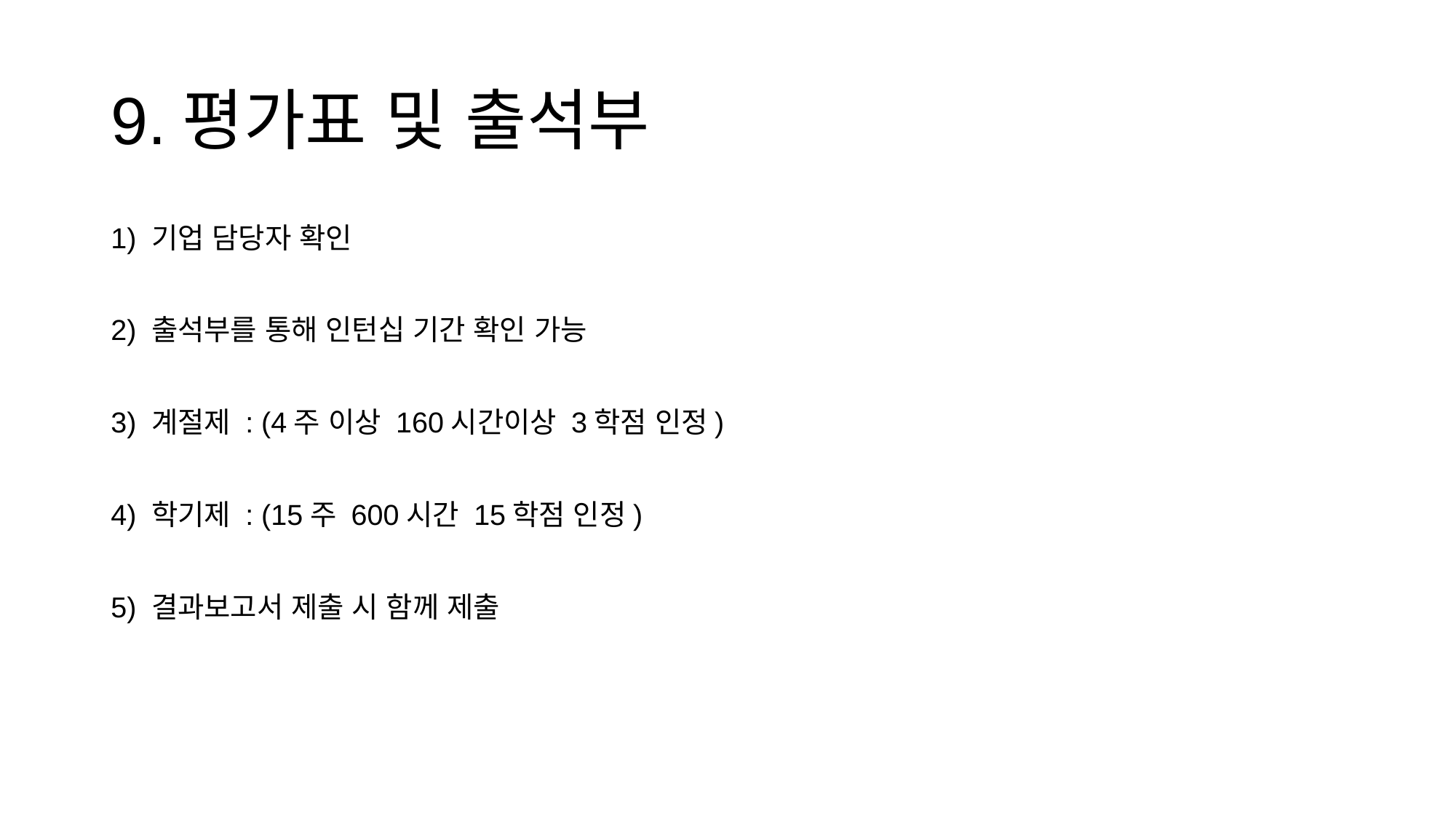

# 9.평가표 및 출석부
1) 기업 담당자 확인

2) 출석부를 통해 인턴십 기간 확인 가능

3) 계절제 : (4주 이상 160시간이상 3학점 인정)

4) 학기제 : (15주 600시간 15학점 인정)

5) 결과보고서 제출 시 함께 제출